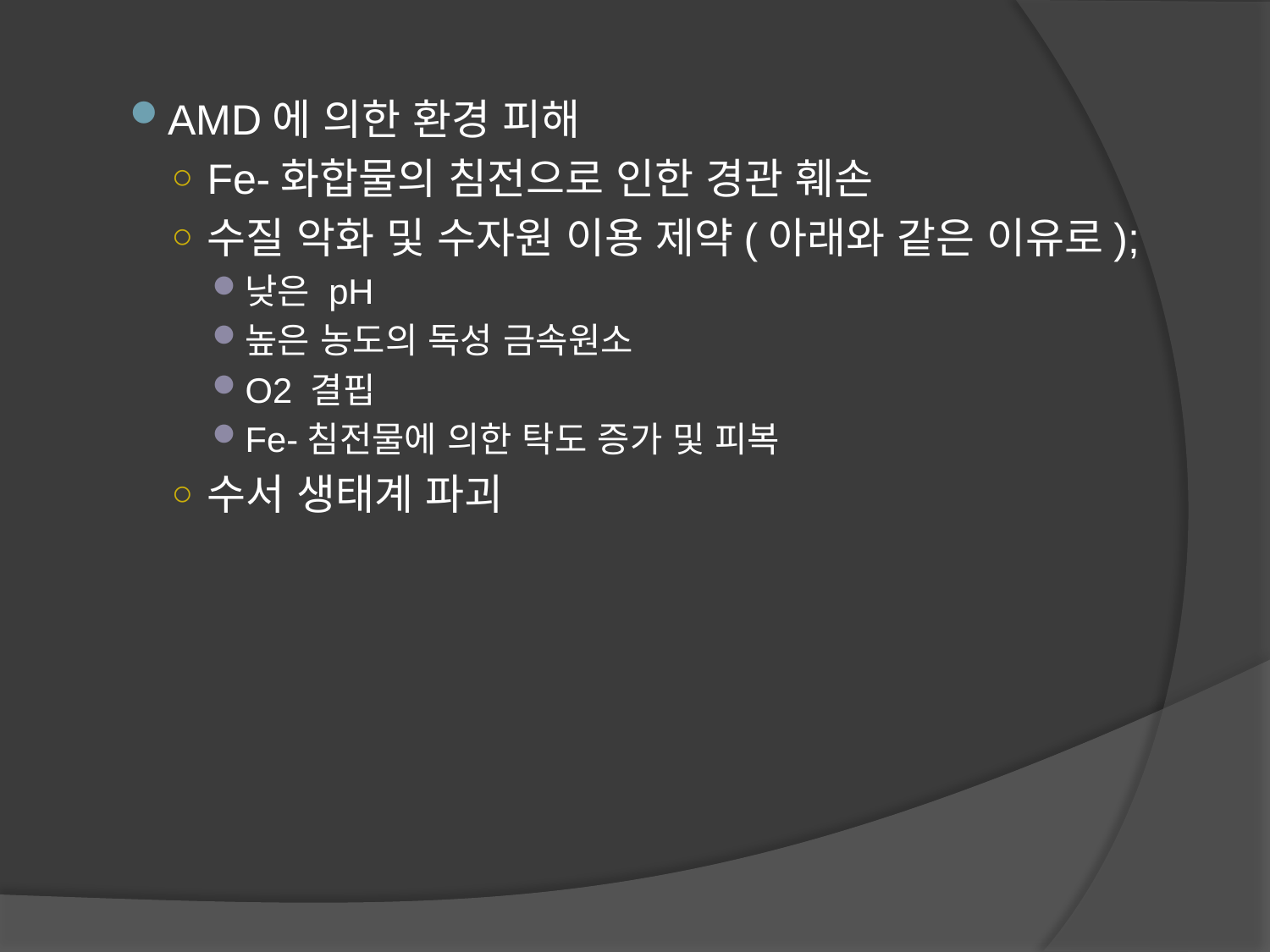

AMD에 의한 환경 피해
Fe-화합물의 침전으로 인한 경관 훼손
수질 악화 및 수자원 이용 제약(아래와 같은 이유로);
낮은 pH
높은 농도의 독성 금속원소
O2 결핍
Fe-침전물에 의한 탁도 증가 및 피복
수서 생태계 파괴